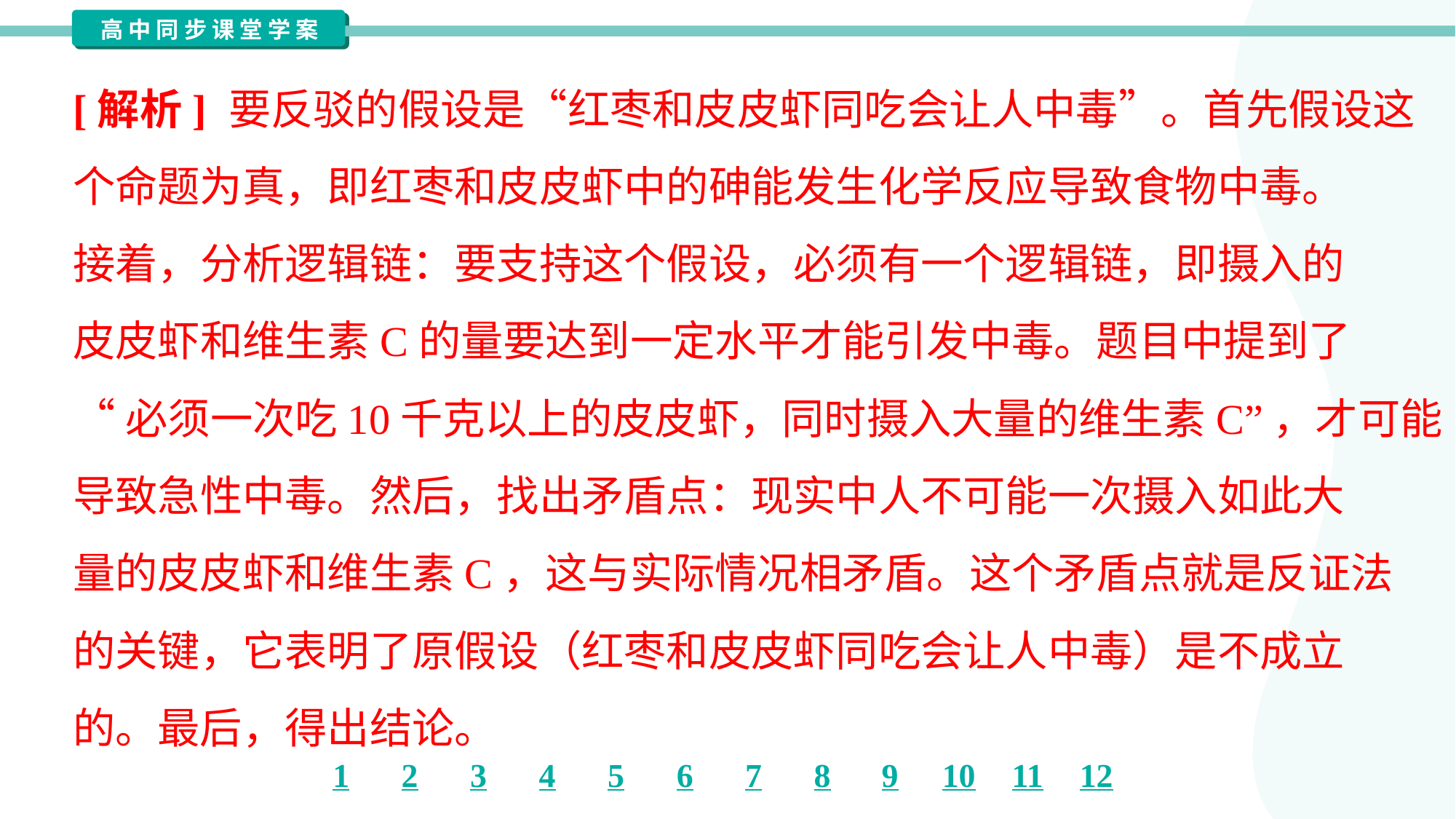

[解析] 要反驳的假设是“红枣和皮皮虾同吃会让人中毒”。首先假设这
个命题为真，即红枣和皮皮虾中的砷能发生化学反应导致食物中毒。
接着，分析逻辑链：要支持这个假设，必须有一个逻辑链，即摄入的
皮皮虾和维生素C的量要达到一定水平才能引发中毒。题目中提到了
“必须一次吃10千克以上的皮皮虾，同时摄入大量的维生素C”，才可能
导致急性中毒。然后，找出矛盾点：现实中人不可能一次摄入如此大
量的皮皮虾和维生素C，这与实际情况相矛盾。这个矛盾点就是反证法
的关键，它表明了原假设（红枣和皮皮虾同吃会让人中毒）是不成立
的。最后，得出结论。